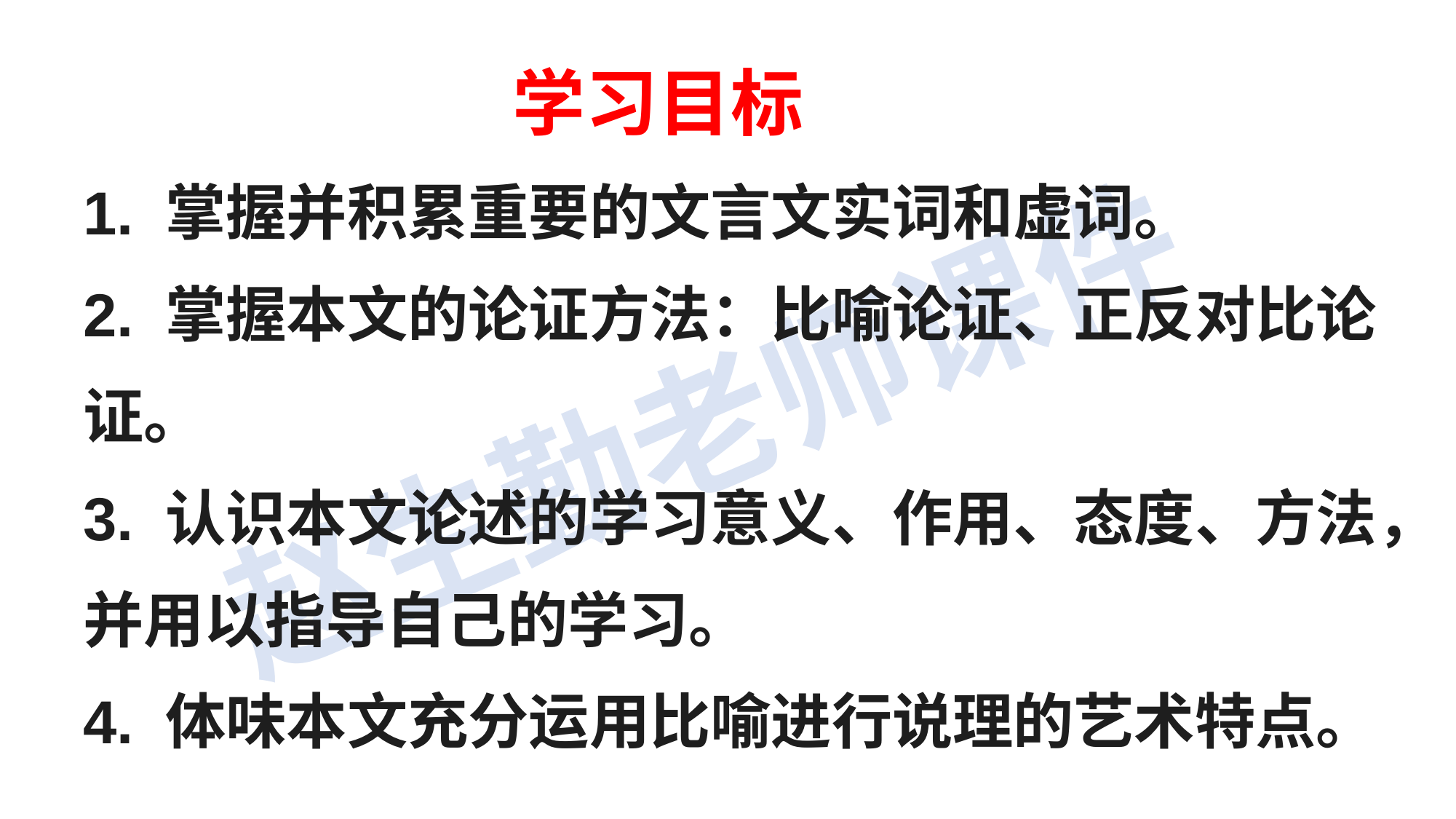

学习目标
1. 掌握并积累重要的文言文实词和虚词。
2. 掌握本文的论证方法：比喻论证、正反对比论证。
3. 认识本文论述的学习意义、作用、态度、方法，并用以指导自己的学习。
4. 体味本文充分运用比喻进行说理的艺术特点。